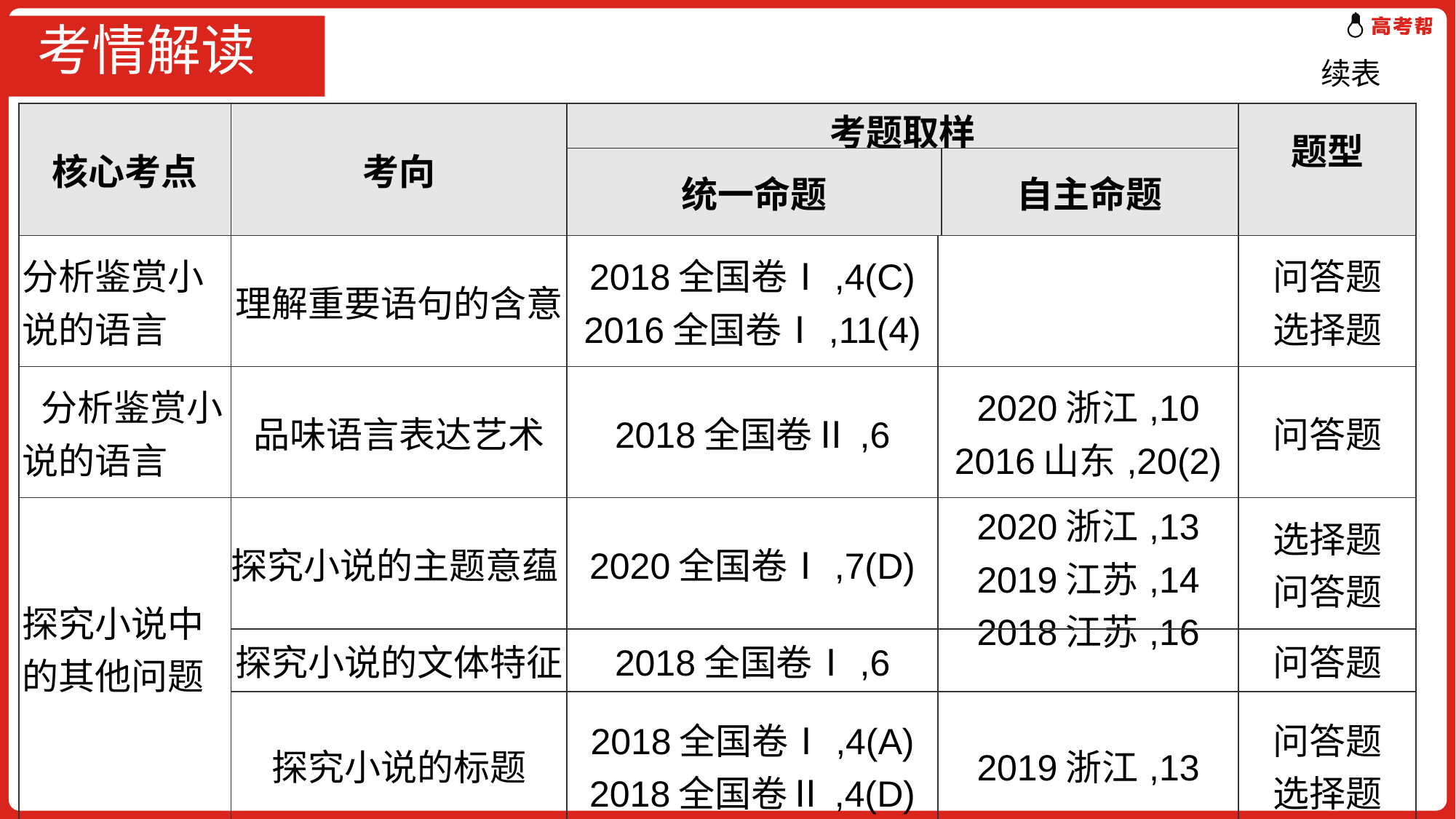

# 考情解读
续表
| 核心考点 | 考向 | 考题取样 |  |  | 题型 |
| --- | --- | --- | --- | --- | --- |
|  |  | 统一命题 |  | 自主命题 |  |
| 分析鉴赏小说的语言 | 理解重要语句的含意 | 2018全国卷Ⅰ,4(C) 2016全国卷Ⅰ,11(4) |  |  | 问答题 选择题 |
| 分析鉴赏小说的语言 | 品味语言表达艺术 | 2018全国卷Ⅱ,6 | 2020浙江,10 2016山东,20(2) |  | 问答题 |
| 探究小说中的其他问题 | 探究小说的主题意蕴 | 2020全国卷Ⅰ,7(D) | 2020浙江,13 2019江苏,14 2018江苏,16 |  | 选择题 问答题 |
|  | 探究小说的文体特征 | 2018全国卷Ⅰ,6 |  |  | 问答题 |
|  | 探究小说的标题 | 2018全国卷Ⅰ,4(A) 2018全国卷Ⅱ,4(D) | 2019浙江,13 |  | 问答题 选择题 |